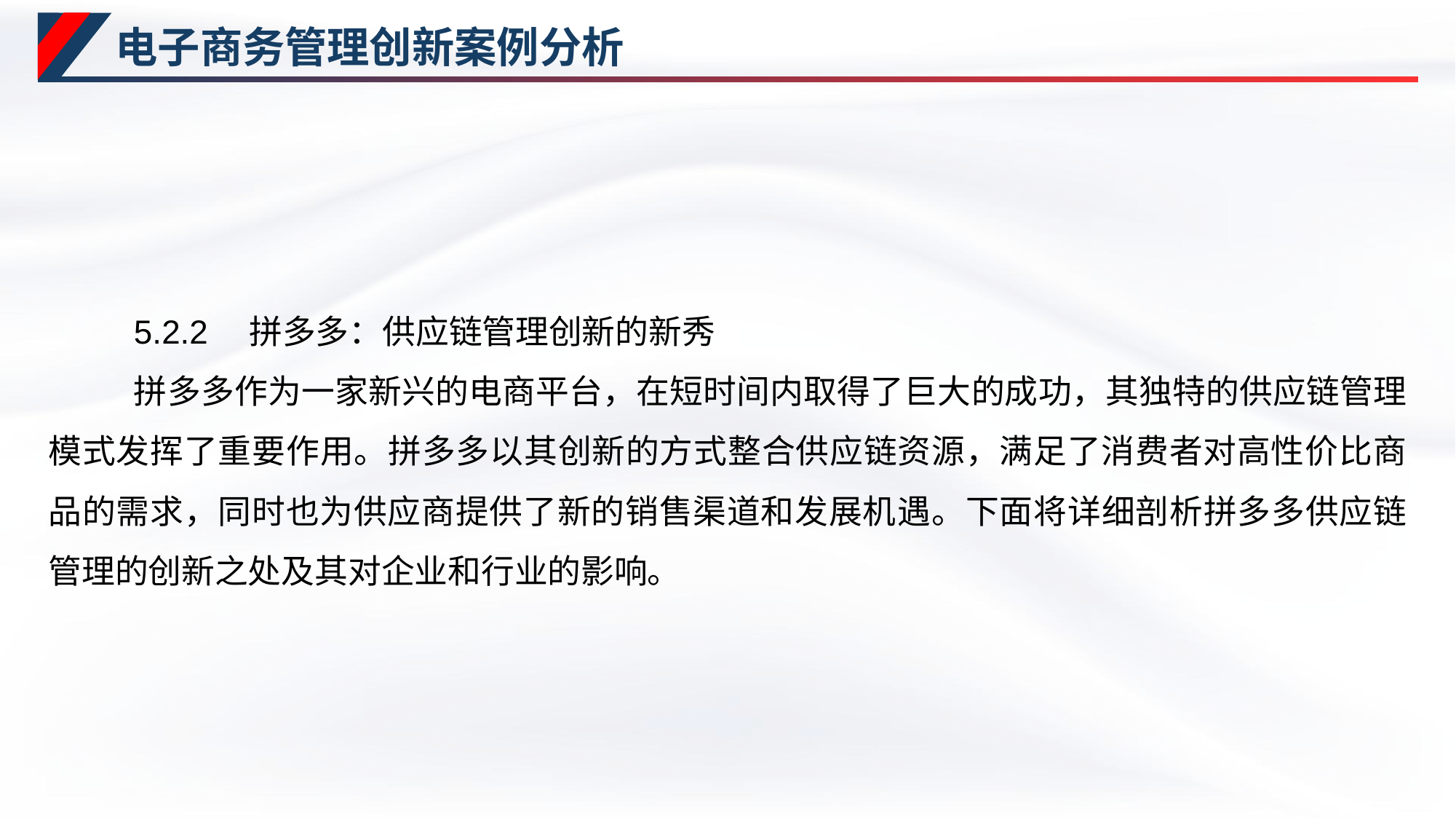

# 电子商务管理创新案例分析
5.2.2　拼多多：供应链管理创新的新秀
拼多多作为一家新兴的电商平台，在短时间内取得了巨大的成功，其独特的供应链管理模式发挥了重要作用。拼多多以其创新的方式整合供应链资源，满足了消费者对高性价比商品的需求，同时也为供应商提供了新的销售渠道和发展机遇。下面将详细剖析拼多多供应链管理的创新之处及其对企业和行业的影响。